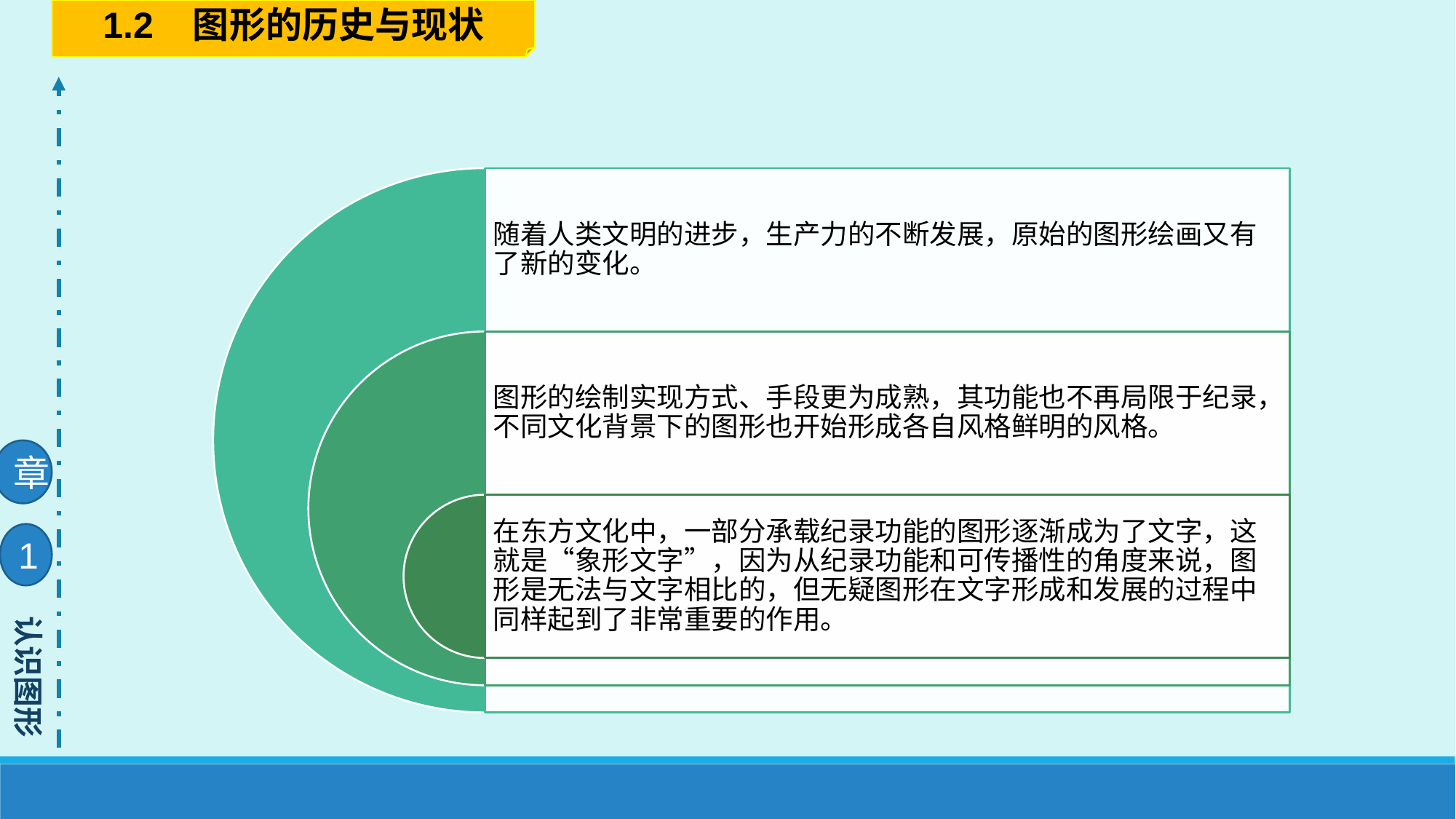

1.2   图形的历史与现状
随着人类文明的进步，生产力的不断发展，原始的图形绘画又有了新的变化。
图形的绘制实现方式、手段更为成熟，其功能也不再局限于纪录，不同文化背景下的图形也开始形成各自风格鲜明的风格。
在东方文化中，一部分承载纪录功能的图形逐渐成为了文字，这就是“象形文字”，因为从纪录功能和可传播性的角度来说，图形是无法与文字相比的，但无疑图形在文字形成和发展的过程中同样起到了非常重要的作用。
章
1
认识图形